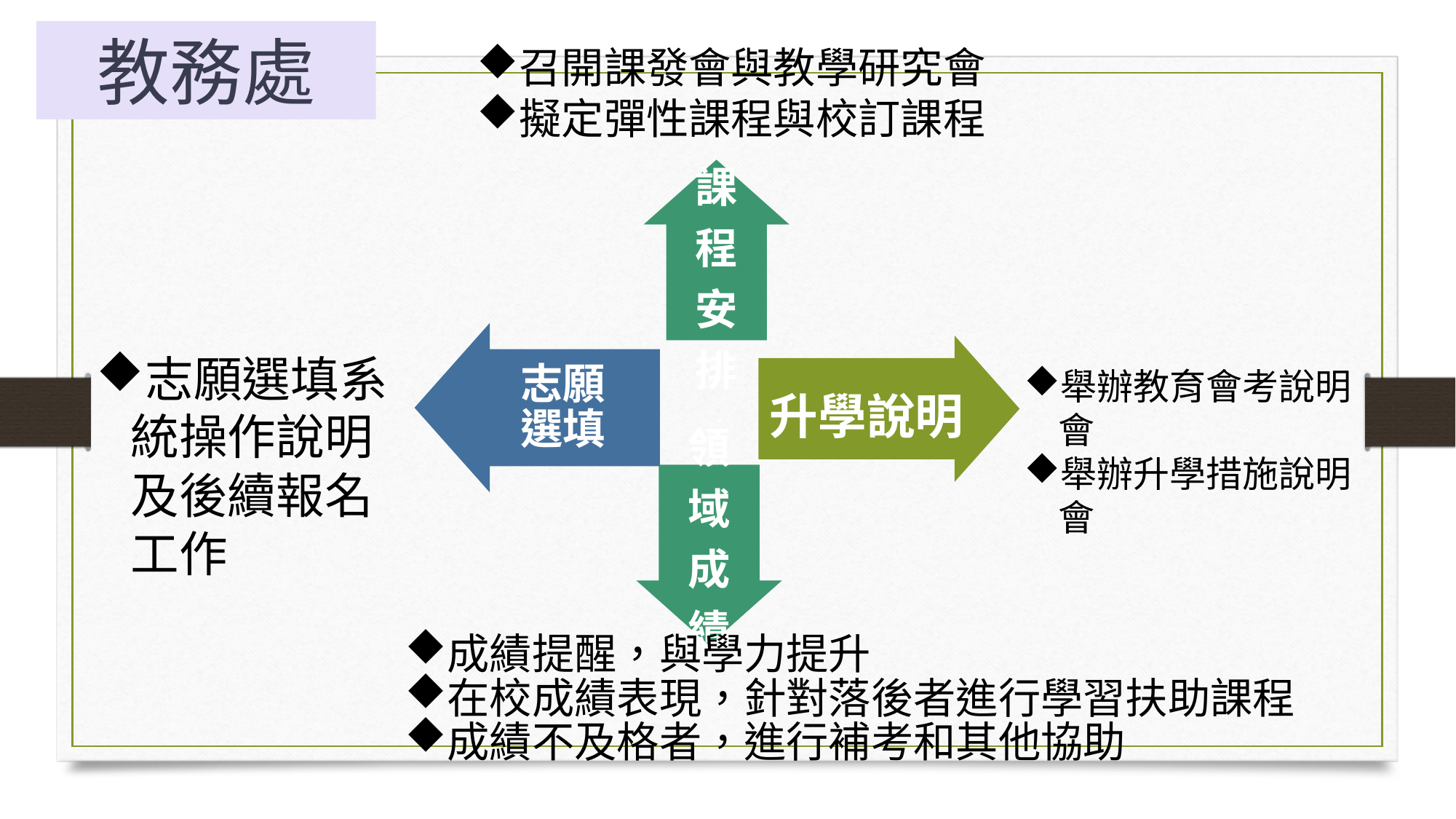

教務處
召開課發會與教學研究會
擬定彈性課程與校訂課程
課程
安排
志願
選填
升學說明
志願選填系統操作說明及後續報名工作
舉辦教育會考說明會
舉辦升學措施說明會
領域
成績
成績提醒，與學力提升
在校成績表現，針對落後者進行學習扶助課程
成績不及格者，進行補考和其他協助